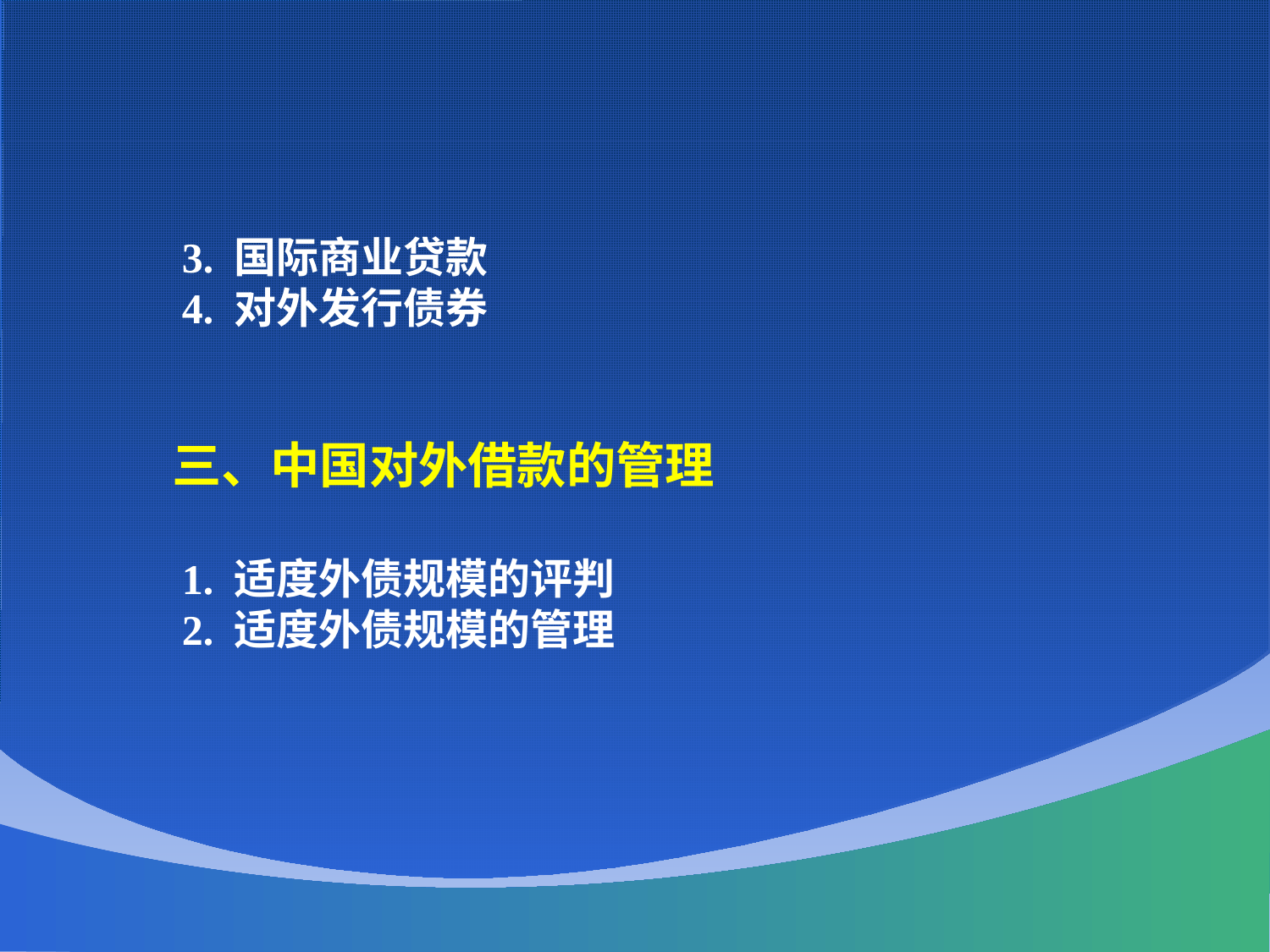

3. 国际商业贷款
          4. 对外发行债券

         三、中国对外借款的管理

          1. 适度外债规模的评判
          2. 适度外债规模的管理